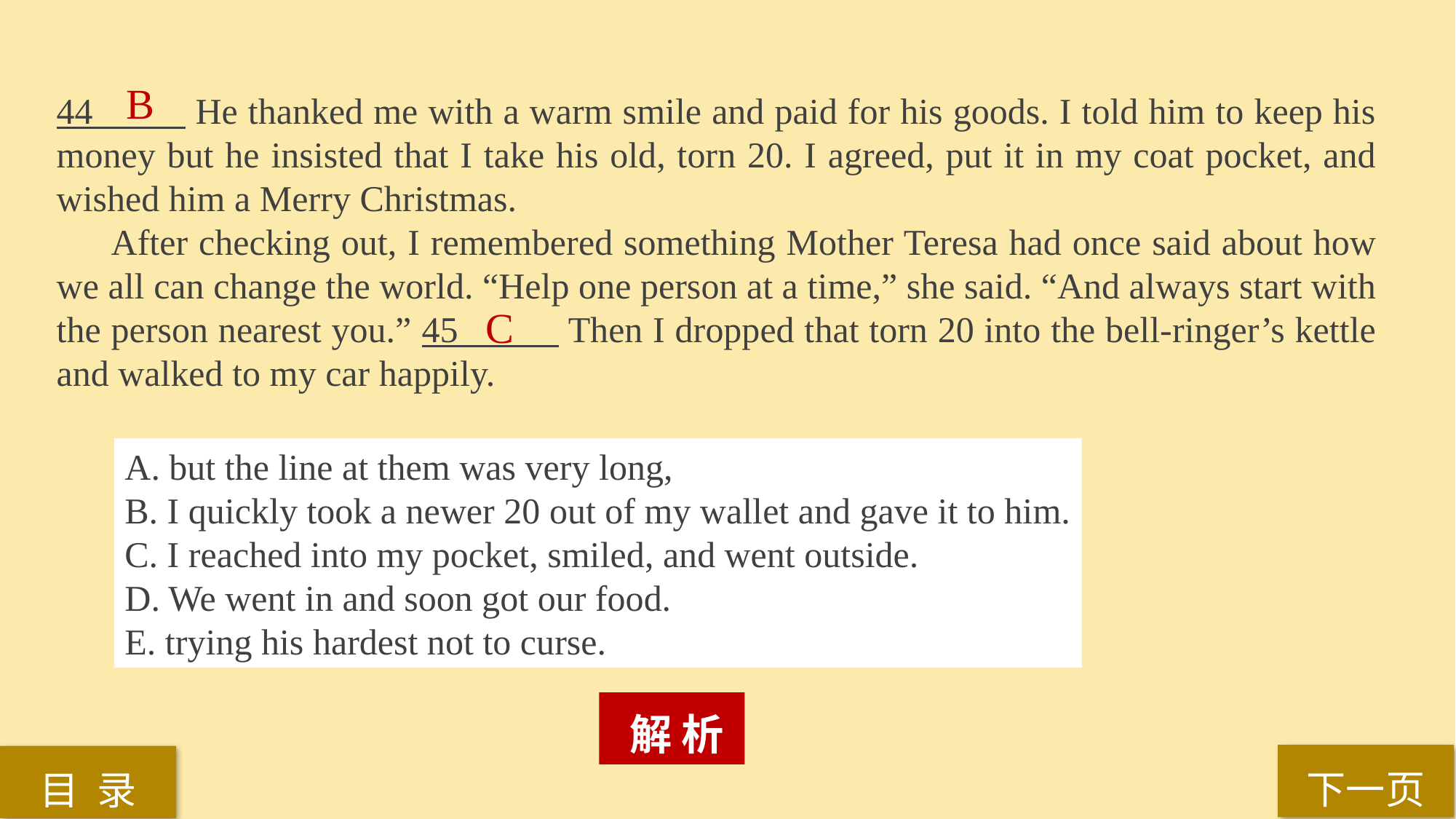

B
44          He thanked me with a warm smile and paid for his goods. I told him to keep his money but he insisted that I take his old, torn 20. I agreed, put it in my coat pocket, and wished him a Merry Christmas.
After checking out, I remembered something Mother Teresa had once said about how we all can change the world. “Help one person at a time,” she said. “And always start with the person nearest you.” 45           Then I dropped that torn 20 into the bell-ringer’s kettle and walked to my car happily.
C
A. but the line at them was very long,
B. I quickly took a newer 20 out of my wallet and gave it to him.
C. I reached into my pocket, smiled, and went outside.
D. We went in and soon got our food.
E. trying his hardest not to curse.
 解 析